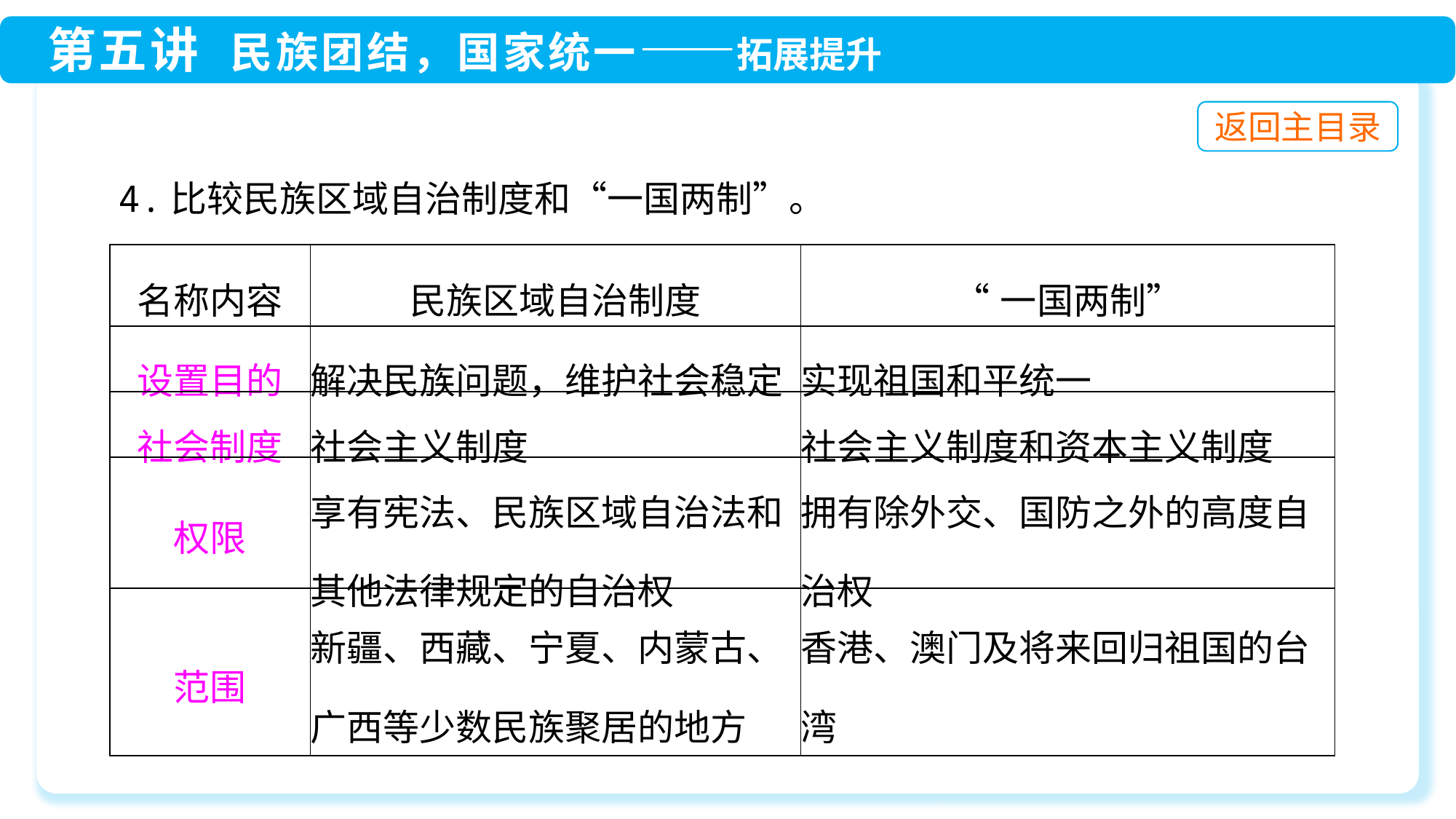

4.比较民族区域自治制度和“一国两制”。
| 名称内容 | 民族区域自治制度 | “一国两制” |
| --- | --- | --- |
| 设置目的 | 解决民族问题，维护社会稳定 | 实现祖国和平统一 |
| 社会制度 | 社会主义制度 | 社会主义制度和资本主义制度 |
| 权限 | 享有宪法、民族区域自治法和其他法律规定的自治权 | 拥有除外交、国防之外的高度自治权 |
| 范围 | 新疆、西藏、宁夏、内蒙古、广西等少数民族聚居的地方 | 香港、澳门及将来回归祖国的台湾 |